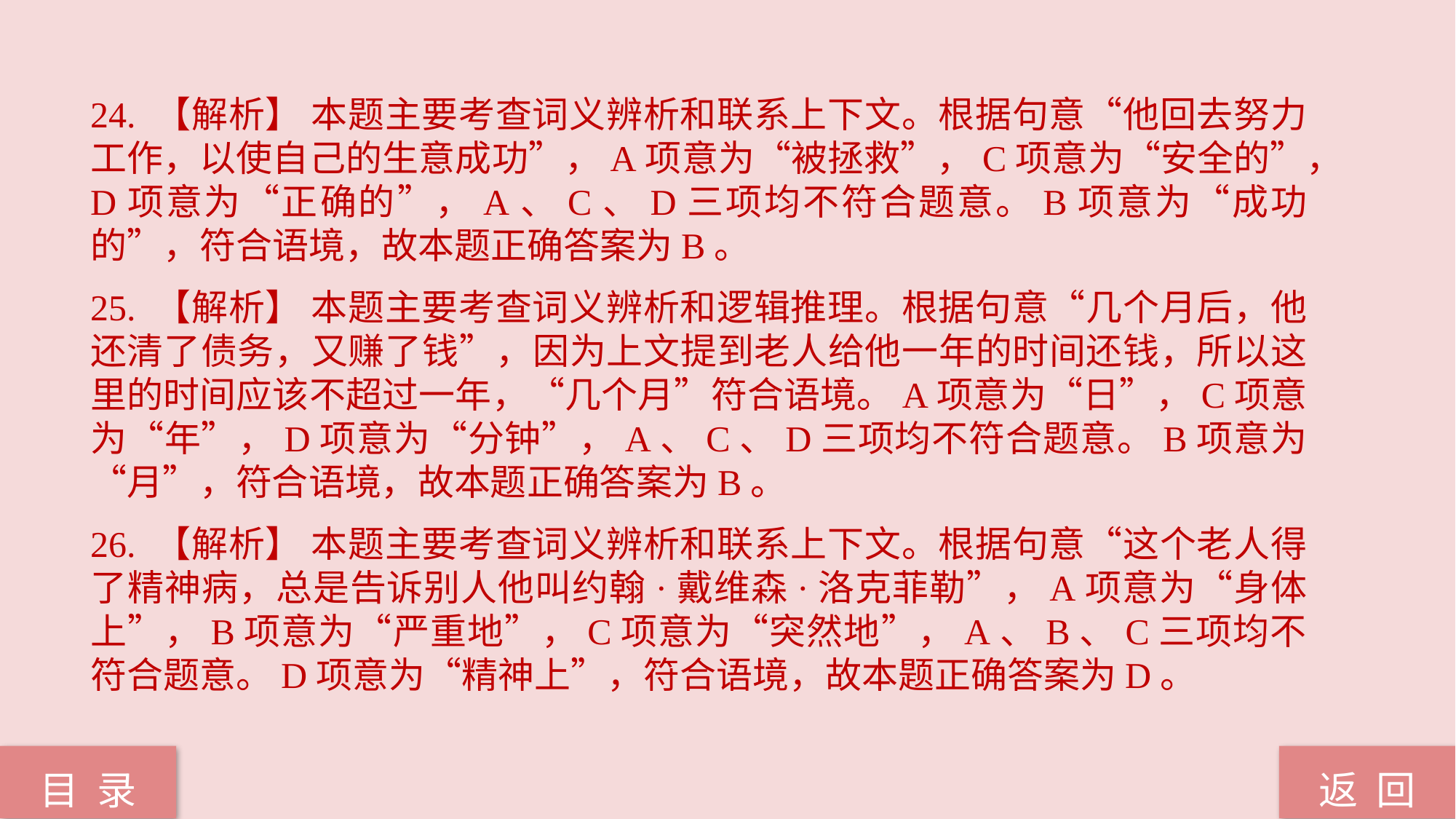

24. 【解析】 本题主要考查词义辨析和联系上下文。根据句意“他回去努力工作，以使自己的生意成功”，A项意为“被拯救”，C项意为“安全的”，D项意为“正确的”，A、C、D三项均不符合题意。B项意为“成功的”，符合语境，故本题正确答案为B。
25. 【解析】 本题主要考查词义辨析和逻辑推理。根据句意“几个月后，他还清了债务，又赚了钱”，因为上文提到老人给他一年的时间还钱，所以这里的时间应该不超过一年，“几个月”符合语境。A项意为“日”，C项意为“年”，D项意为“分钟”，A、C、D三项均不符合题意。B项意为“月”，符合语境，故本题正确答案为B。
26. 【解析】 本题主要考查词义辨析和联系上下文。根据句意“这个老人得了精神病，总是告诉别人他叫约翰·戴维森·洛克菲勒”，A项意为“身体上”，B项意为“严重地”，C项意为“突然地”，A、B、C三项均不符合题意。D项意为“精神上”，符合语境，故本题正确答案为D。
返  回